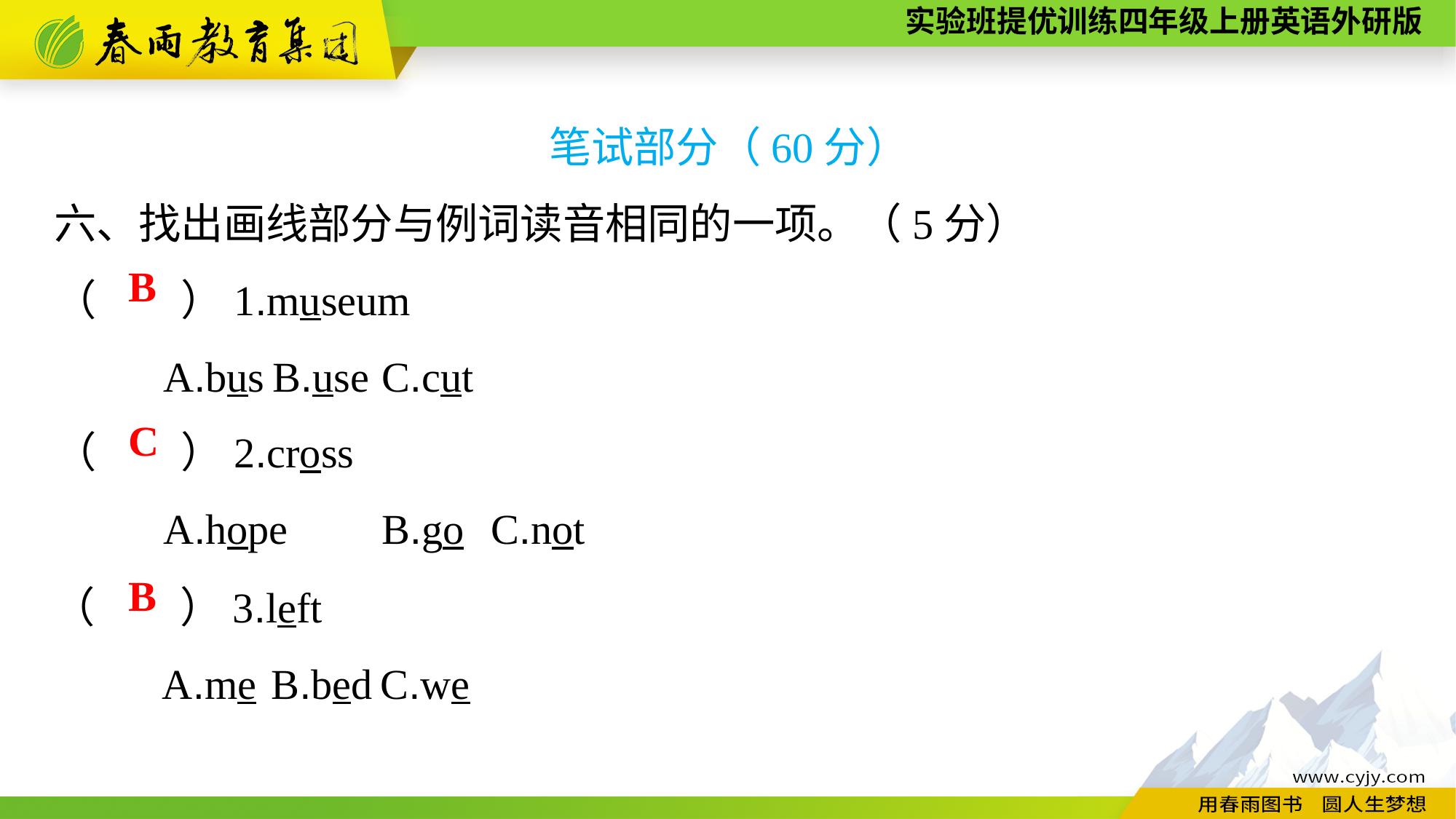

笔试部分（60分）
六、找出画线部分与例词读音相同的一项。（5分）
（　　）1.museum
	A.bus	B.use	C.cut
（　　）2.cross
	A.hope	B.go	C.not
B
C
（　　）3.left
	A.me	B.bed	C.we
B